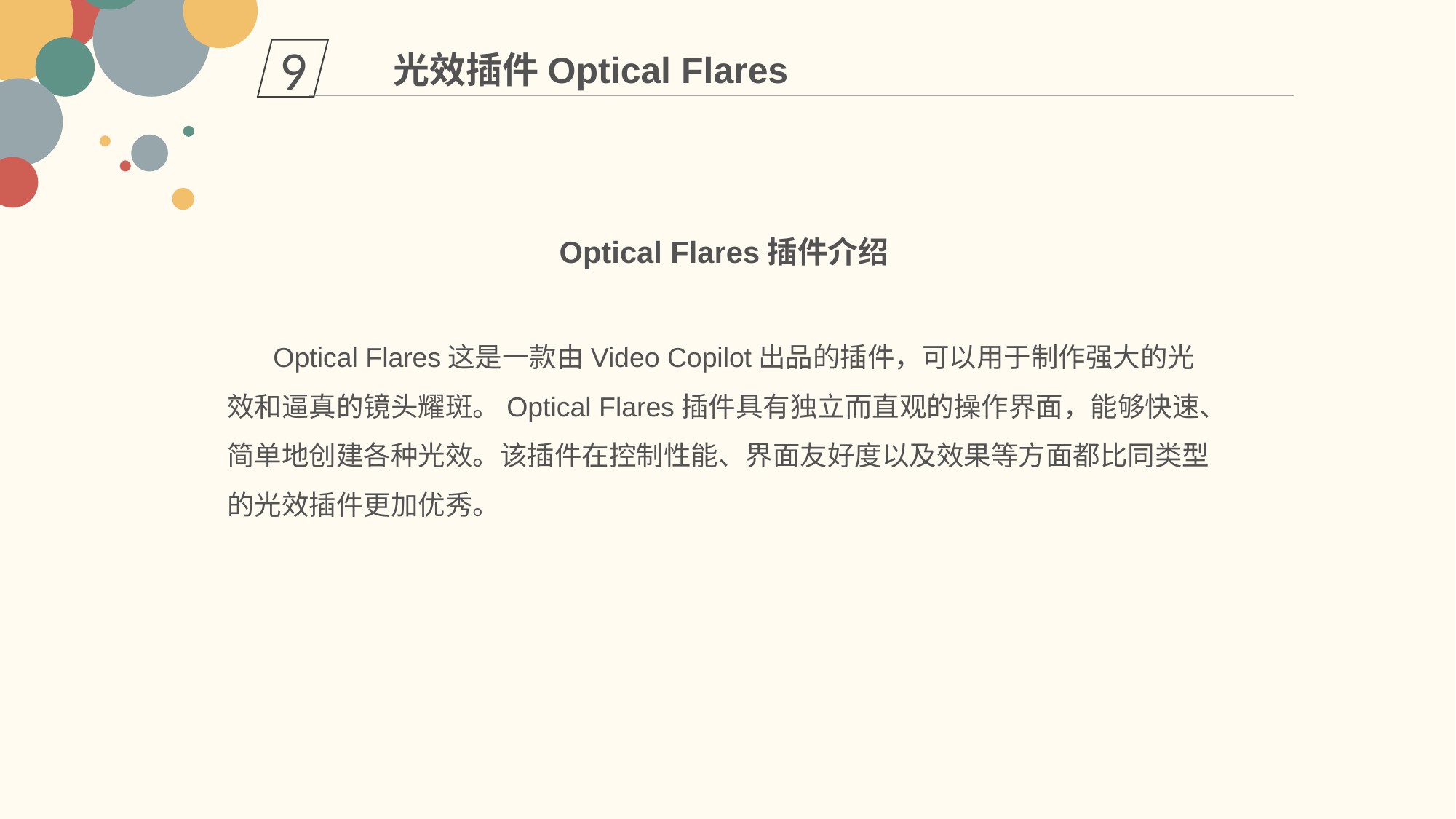

9
光效插件Optical Flares
Optical Flares插件介绍

      Optical Flares这是一款由Video Copilot出品的插件，可以用于制作强大的光效和逼真的镜头耀斑。Optical Flares插件具有独立而直观的操作界面，能够快速、简单地创建各种光效。该插件在控制性能、界面友好度以及效果等方面都比同类型的光效插件更加优秀。